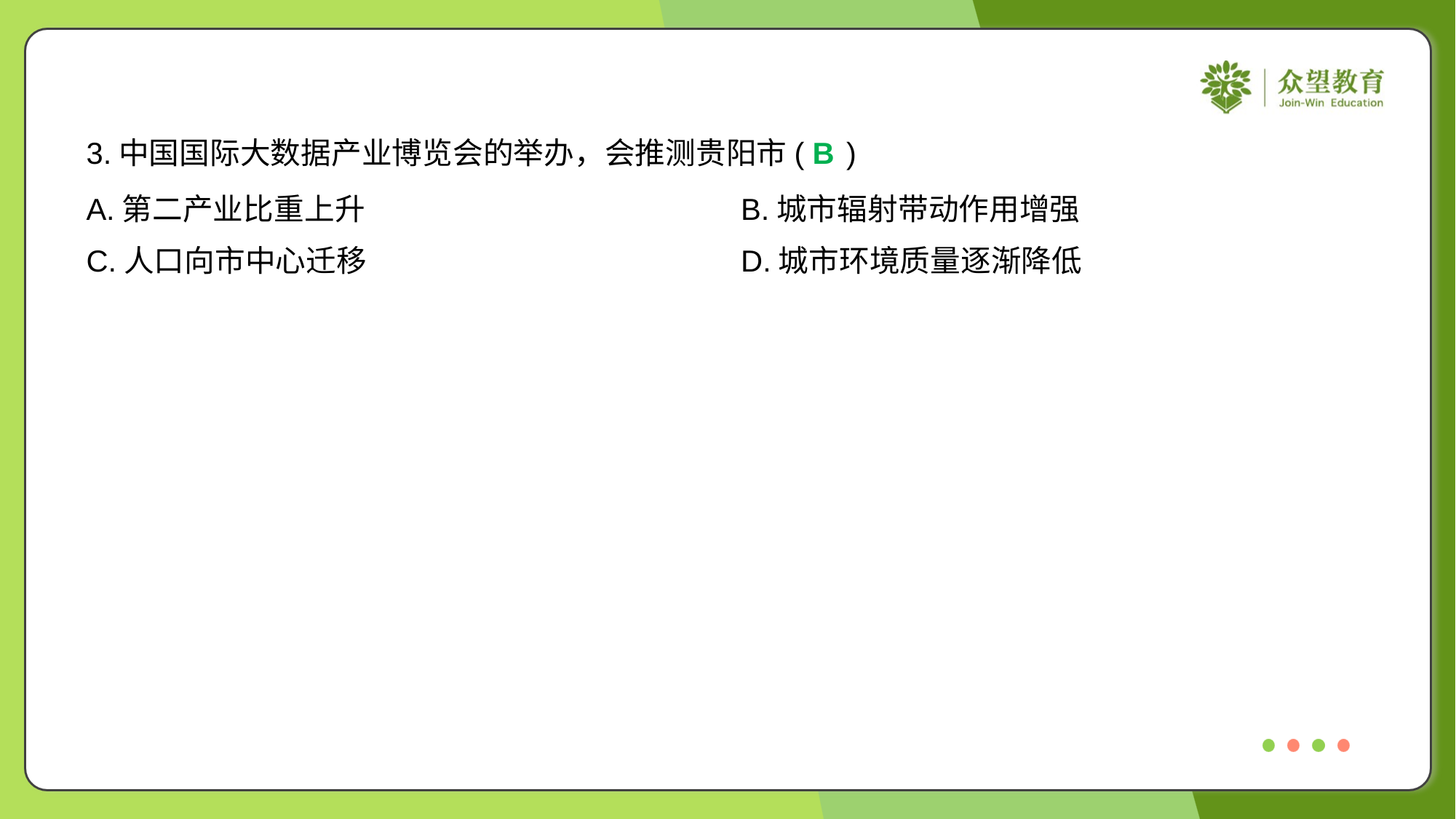

3.中国国际大数据产业博览会的举办，会推测贵阳市(     )
B
A.第二产业比重上升	B.城市辐射带动作用增强
C.人口向市中心迁移	D.城市环境质量逐渐降低